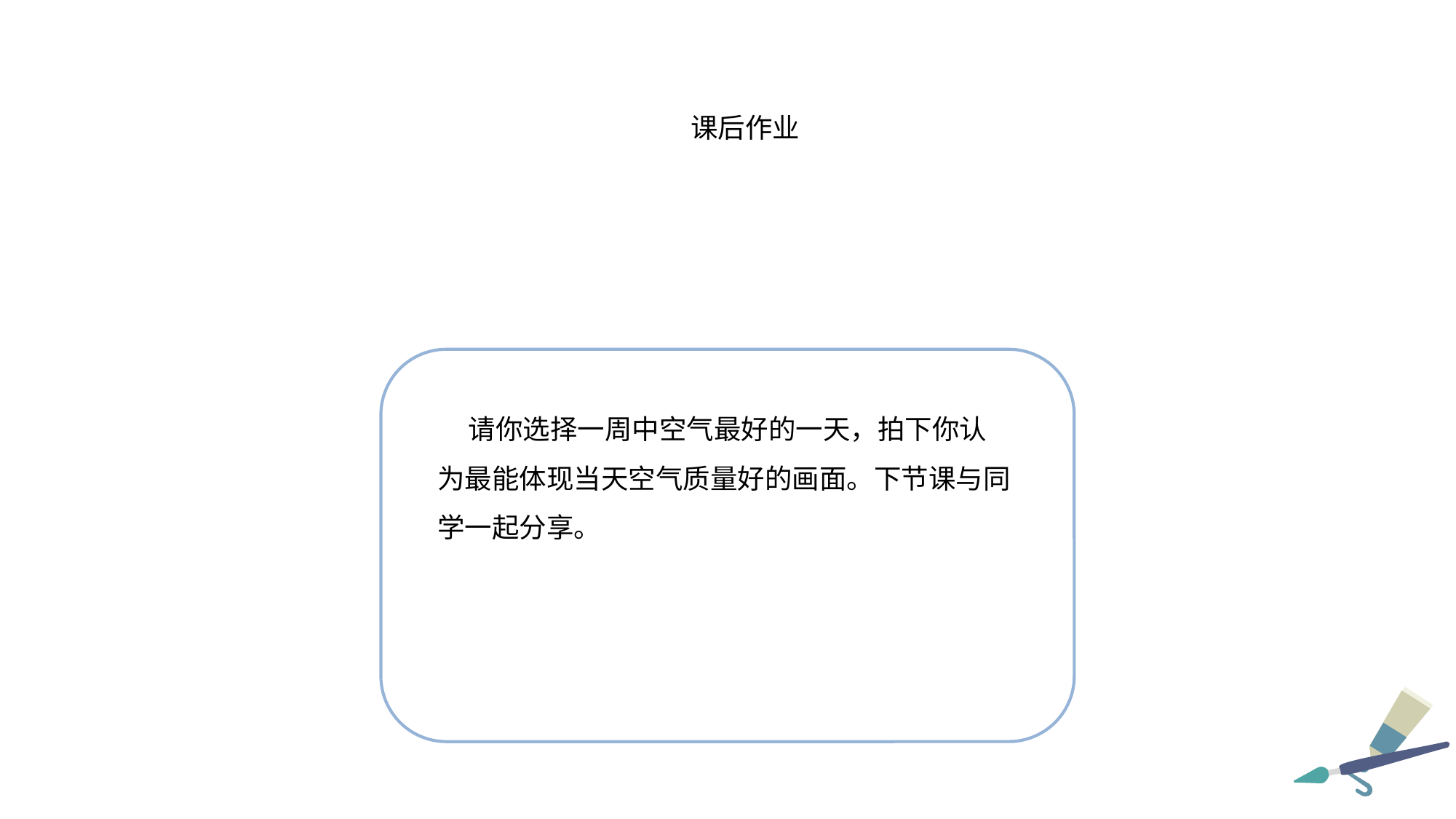

课后作业

    请你选择一周中空气最好的一天，拍下你认为最能体现当天空气质量好的画面。下节课与同学一起分享。